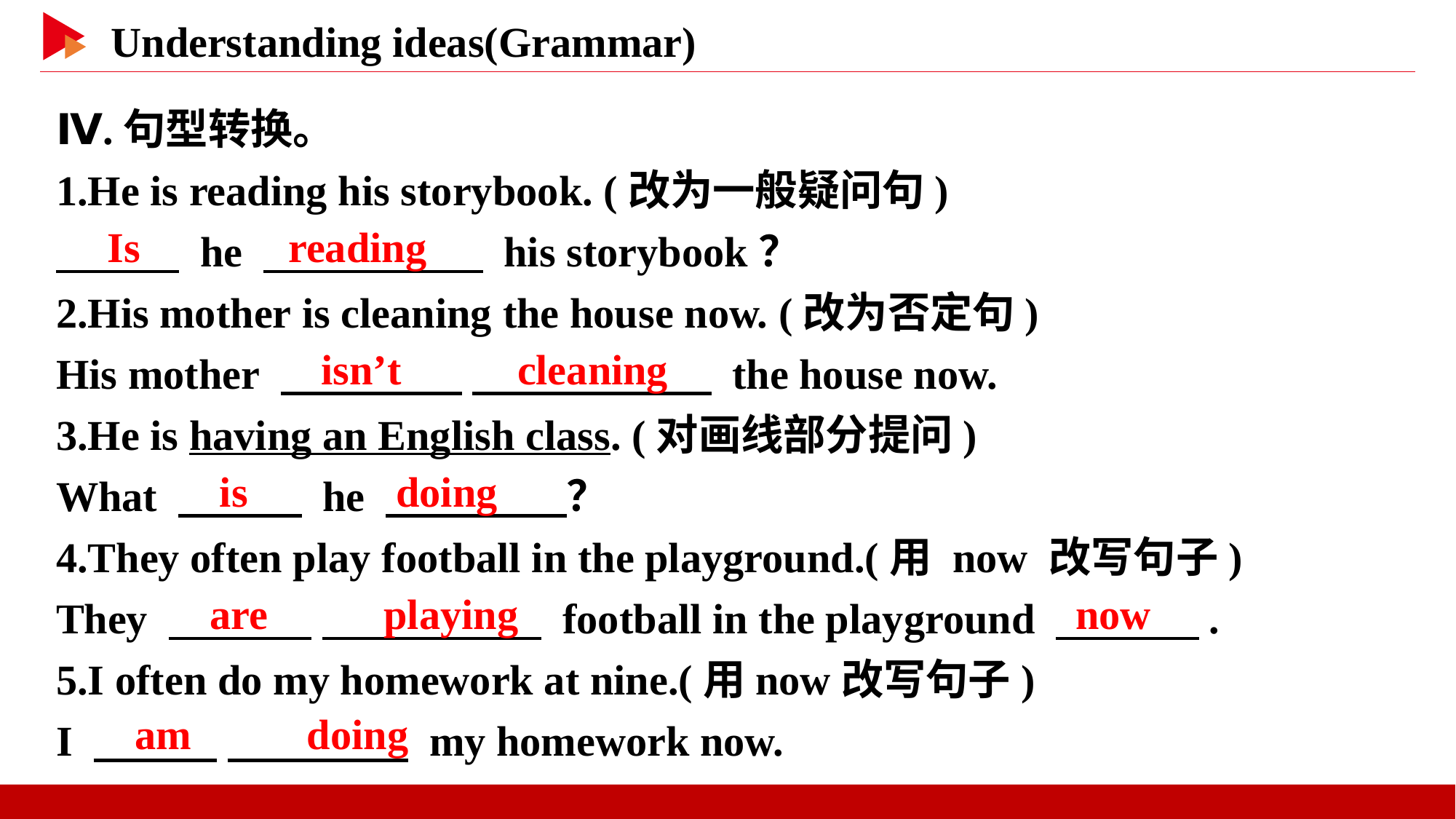

Ⅳ.句型转换。
1.He is reading his storybook. (改为一般疑问句)
　    　 he 　              　 his storybook？
2.His mother is cleaning the house now. (改为否定句)
His mother 　          　 　                　 the house now.
3.He is having an English class. (对画线部分提问)
What 　    　 he 　          　？
4.They often play football in the playground.(用 now 改写句子)
They 　      　 　              　 football in the playground 　      　.
5.I often do my homework at nine.(用now改写句子)
I 　    　 　          　 my homework now.
　Is
　reading
　isn’t　 　cleaning
　is
　doing
　are　 　playing
　now
　am　 　doing